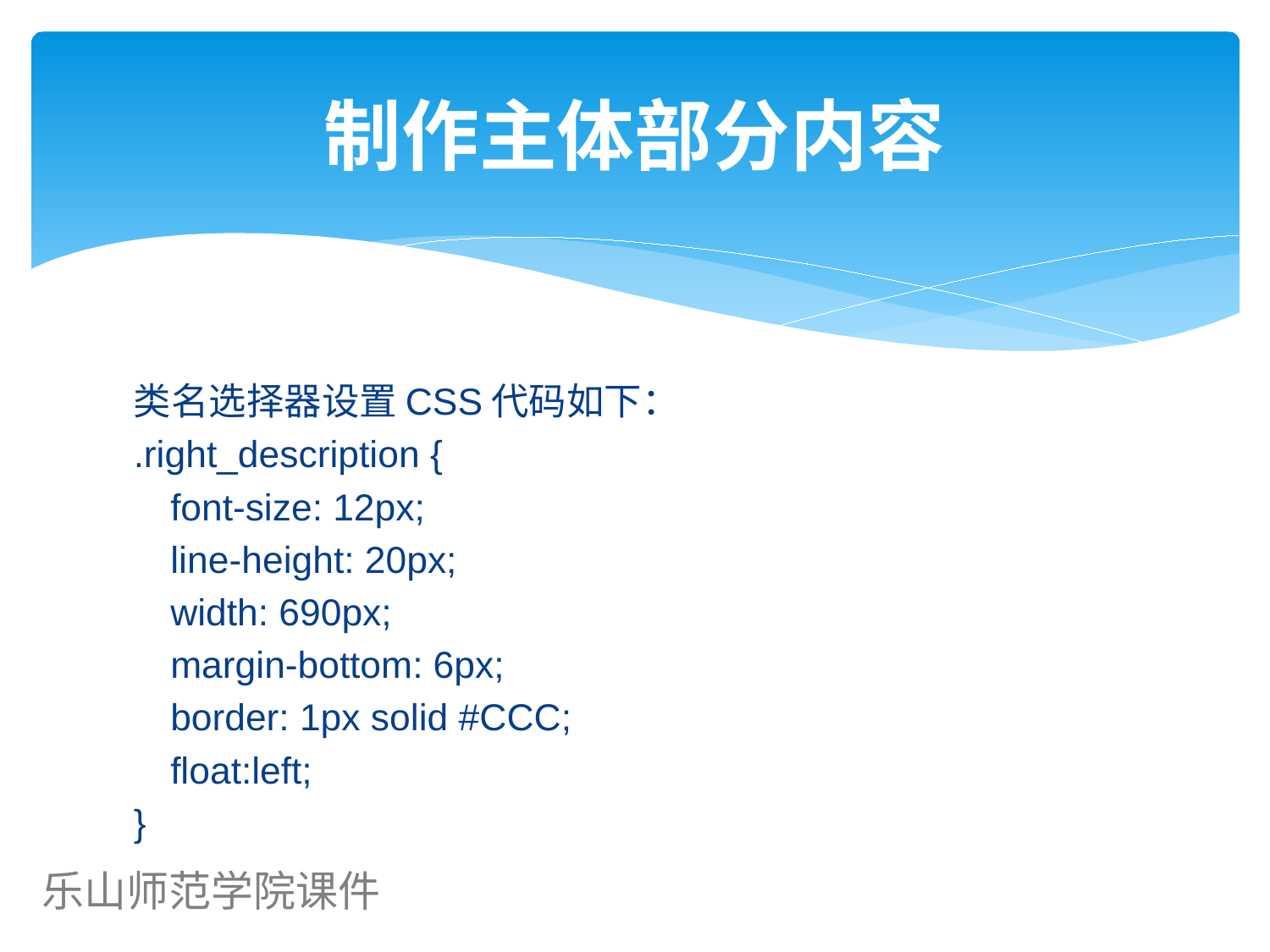

# 制作主体部分内容
类名选择器设置CSS代码如下：
.right_description {
	font-size: 12px;
	line-height: 20px;
	width: 690px;
	margin-bottom: 6px;
	border: 1px solid #CCC;
  	float:left;
}